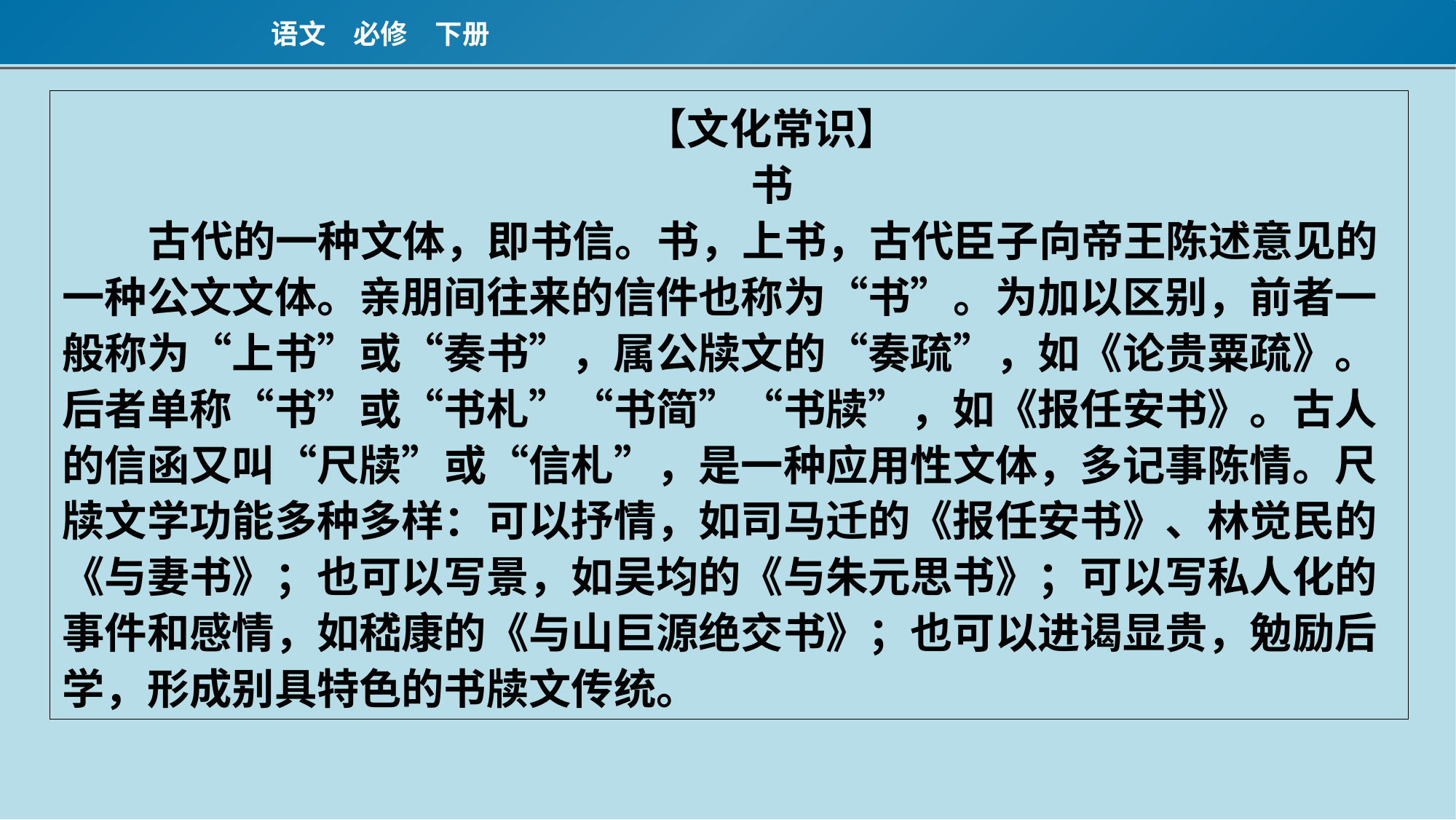

【文化常识】
书
古代的一种文体，即书信。书，上书，古代臣子向帝王陈述意见的一种公文文体。亲朋间往来的信件也称为“书”。为加以区别，前者一般称为“上书”或“奏书”，属公牍文的“奏疏”，如《论贵粟疏》。后者单称“书”或“书札”“书简”“书牍”，如《报任安书》。古人的信函又叫“尺牍”或“信札”，是一种应用性文体，多记事陈情。尺牍文学功能多种多样：可以抒情，如司马迁的《报任安书》、林觉民的《与妻书》；也可以写景，如吴均的《与朱元思书》；可以写私人化的事件和感情，如嵇康的《与山巨源绝交书》；也可以进谒显贵，勉励后学，形成别具特色的书牍文传统。